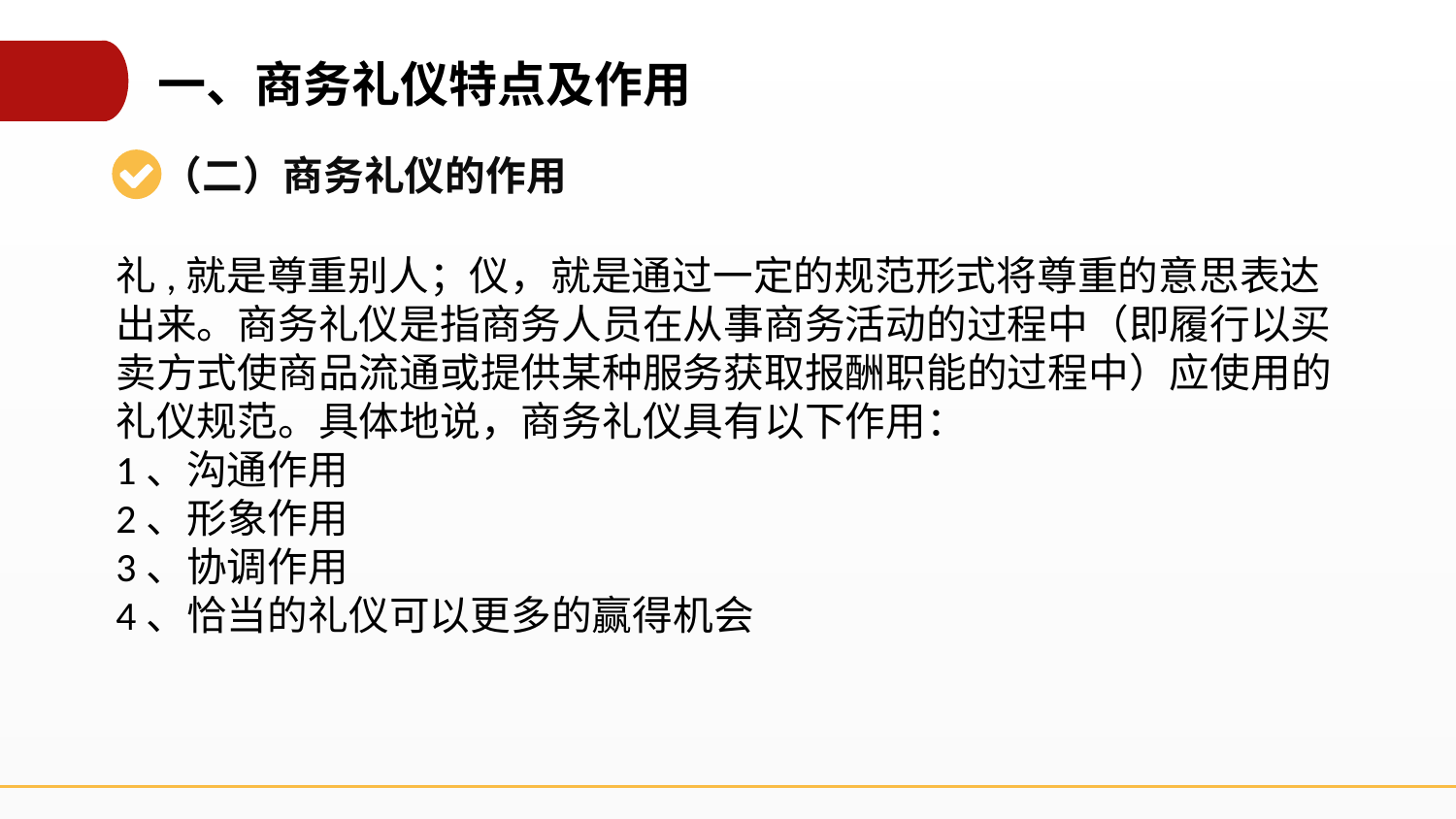

一、商务礼仪特点及作用

（二）商务礼仪的作用
礼,就是尊重别人；仪，就是通过一定的规范形式将尊重的意思表达出来。商务礼仪是指商务人员在从事商务活动的过程中（即履行以买卖方式使商品流通或提供某种服务获取报酬职能的过程中）应使用的礼仪规范。具体地说，商务礼仪具有以下作用：
1、沟通作用
2、形象作用
3、协调作用
4、恰当的礼仪可以更多的赢得机会